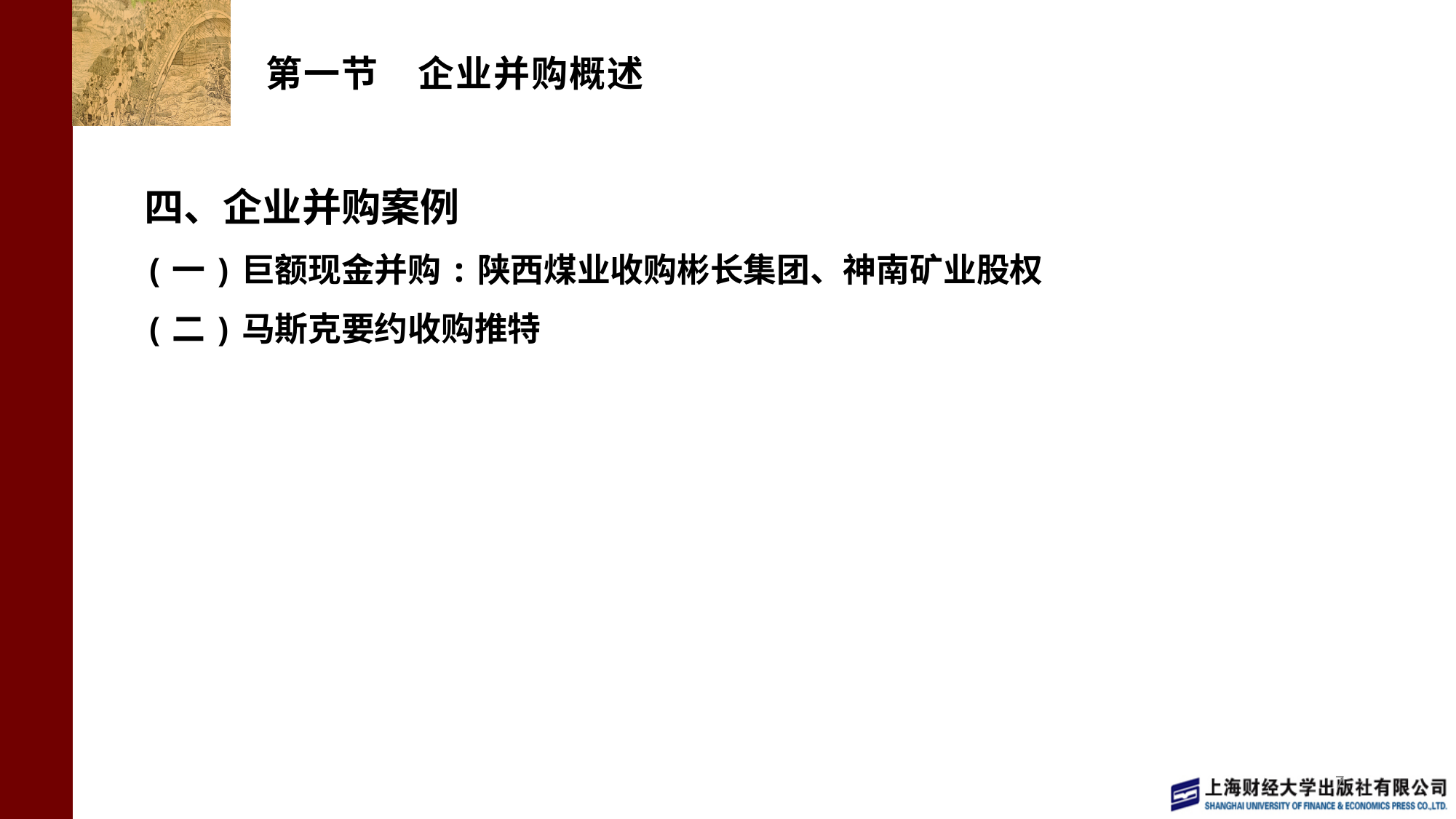

# 第一节    企业并购概述
四、企业并购案例
(一)巨额现金并购:陕西煤业收购彬长集团、神南矿业股权
(二)马斯克要约收购推特
7